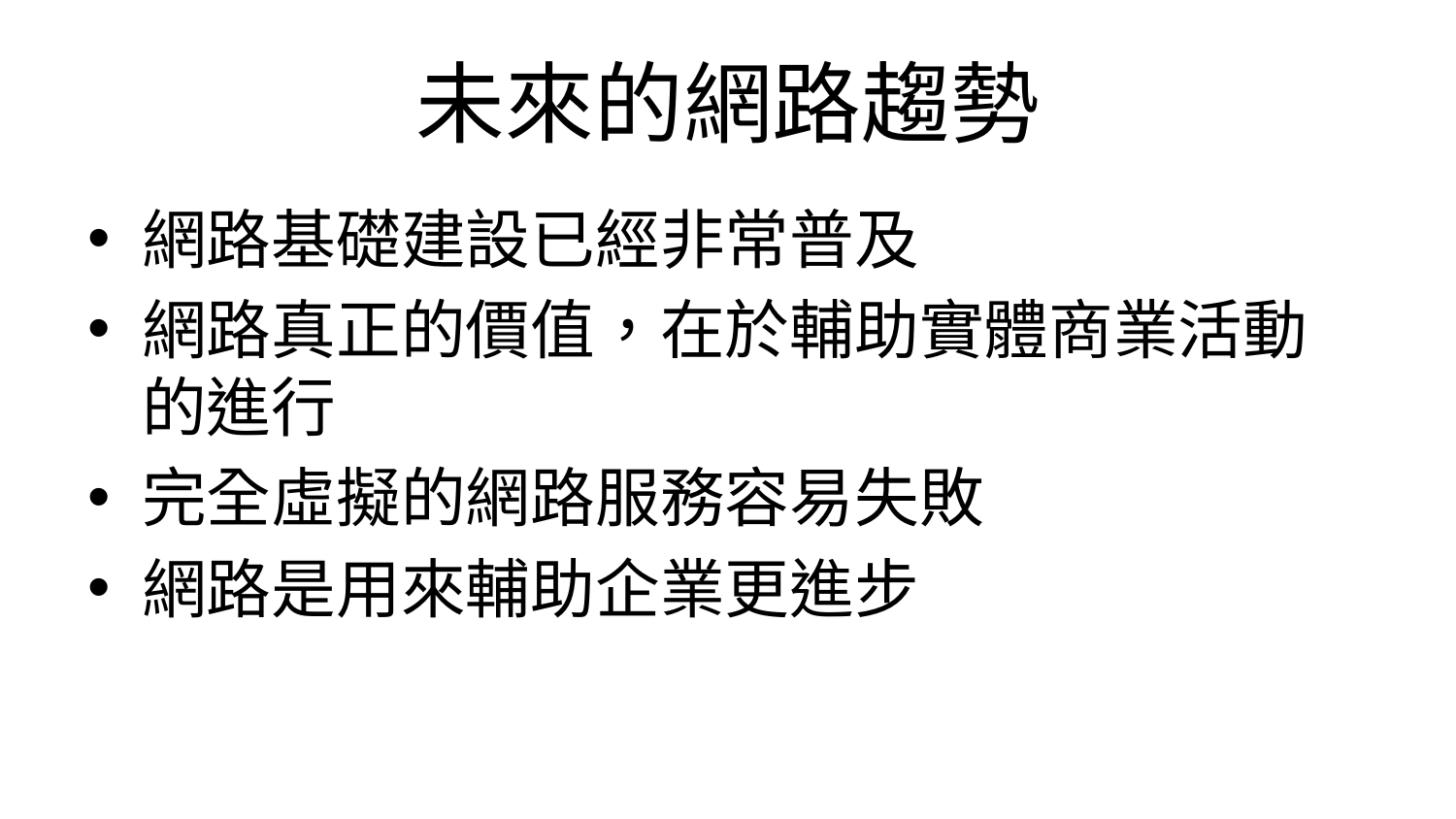

# 未來的網路趨勢
網路基礎建設已經非常普及
網路真正的價值，在於輔助實體商業活動的進行
完全虛擬的網路服務容易失敗
網路是用來輔助企業更進步